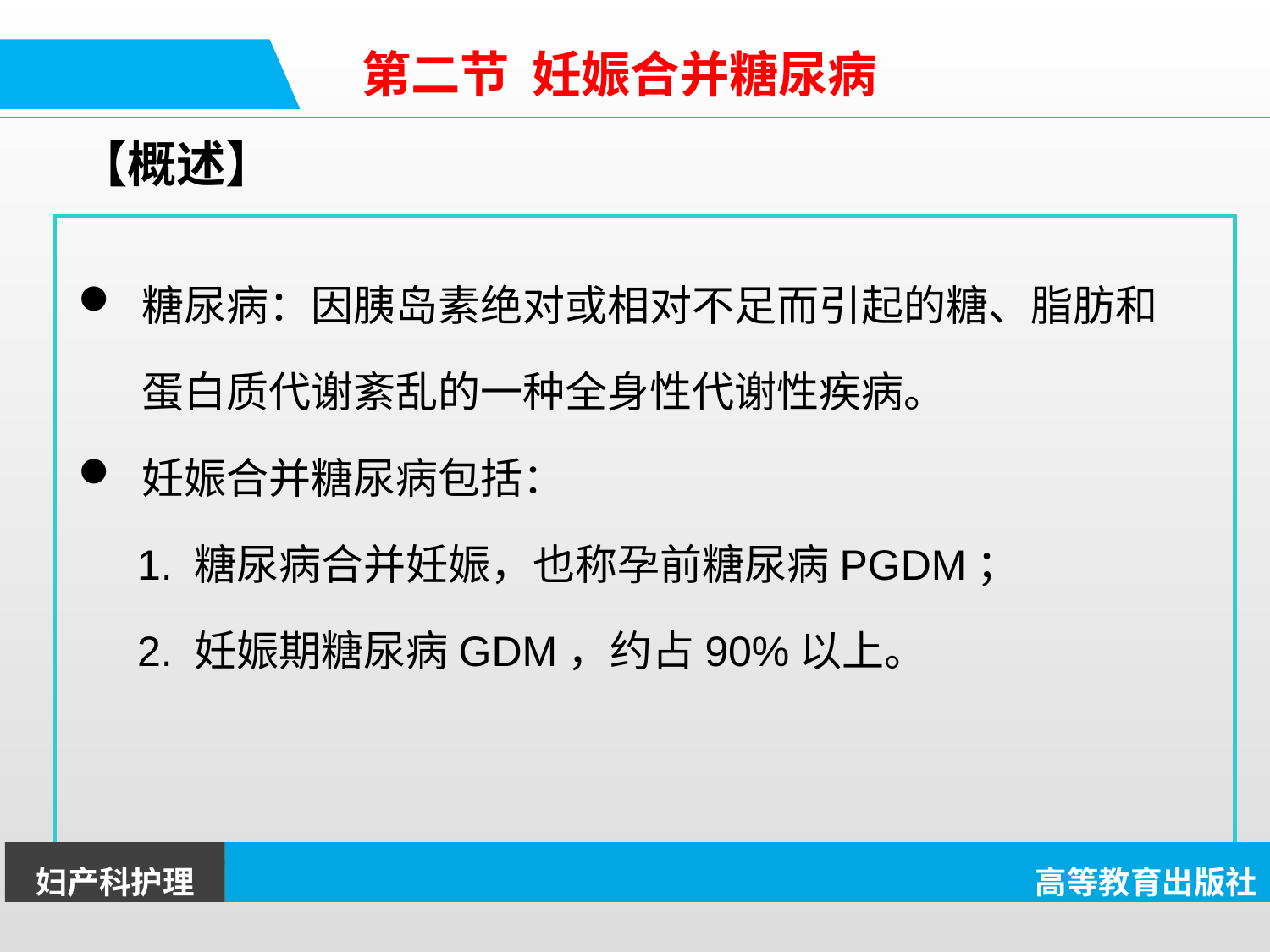

第二节  妊娠合并糖尿病

【概述】

糖尿病：因胰岛素绝对或相对不足而引起的糖、脂肪和蛋白质代谢紊乱的一种全身性代谢性疾病。
妊娠合并糖尿病包括：
     1. 糖尿病合并妊娠，也称孕前糖尿病PGDM；
     2. 妊娠期糖尿病GDM，约占90%以上。
妇产科护理
高等教育出版社